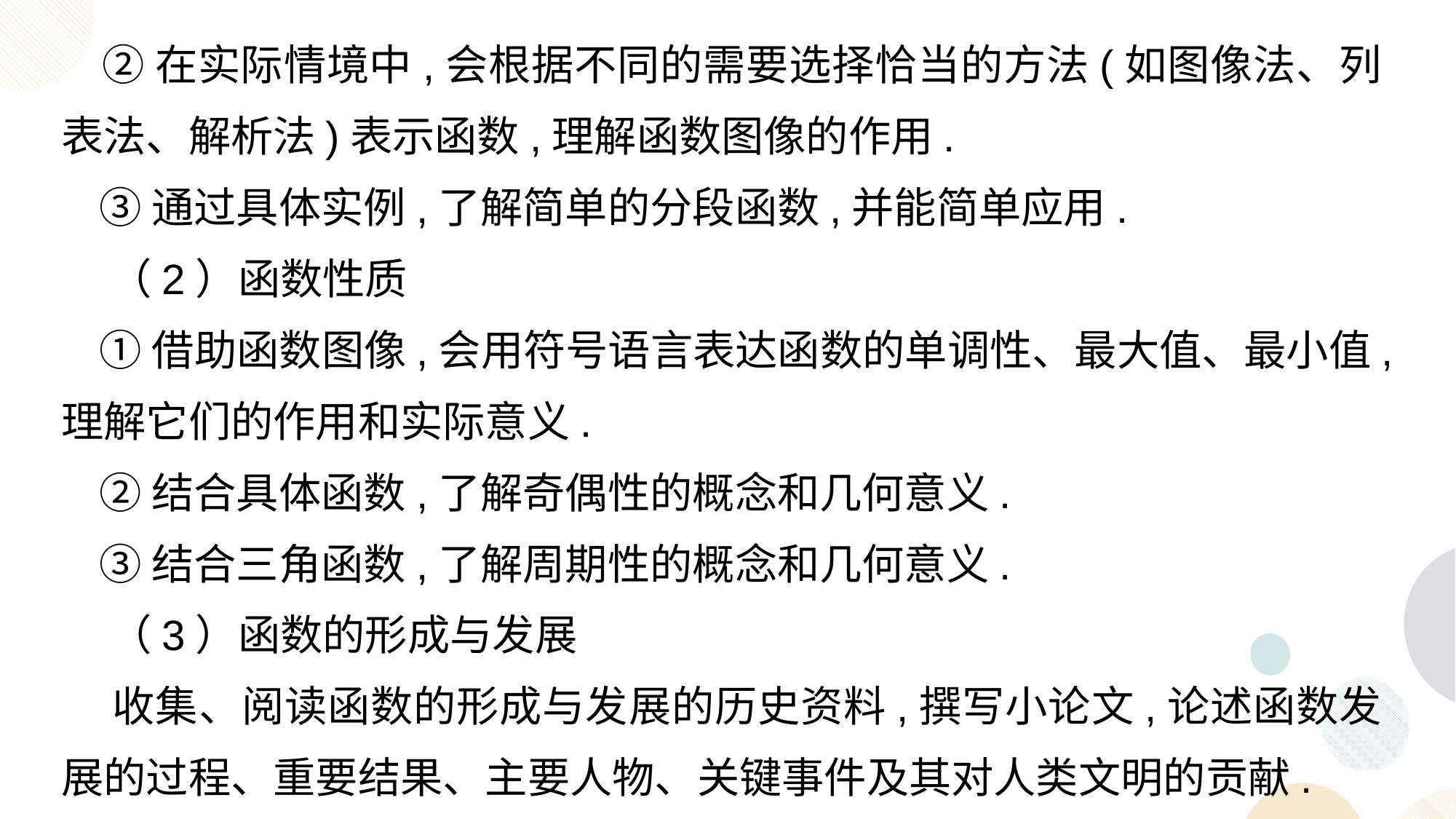

②在实际情境中,会根据不同的需要选择恰当的方法(如图像法、列表法、解析法)表示函数,理解函数图像的作用.
    ③通过具体实例,了解简单的分段函数,并能简单应用.
    （2）函数性质
    ①借助函数图像,会用符号语言表达函数的单调性、最大值、最小值,理解它们的作用和实际意义.
    ②结合具体函数,了解奇偶性的概念和几何意义.
    ③结合三角函数,了解周期性的概念和几何意义.
    （3）函数的形成与发展
    收集、阅读函数的形成与发展的历史资料,撰写小论文,论述函数发展的过程、重要结果、主要人物、关键事件及其对人类文明的贡献.